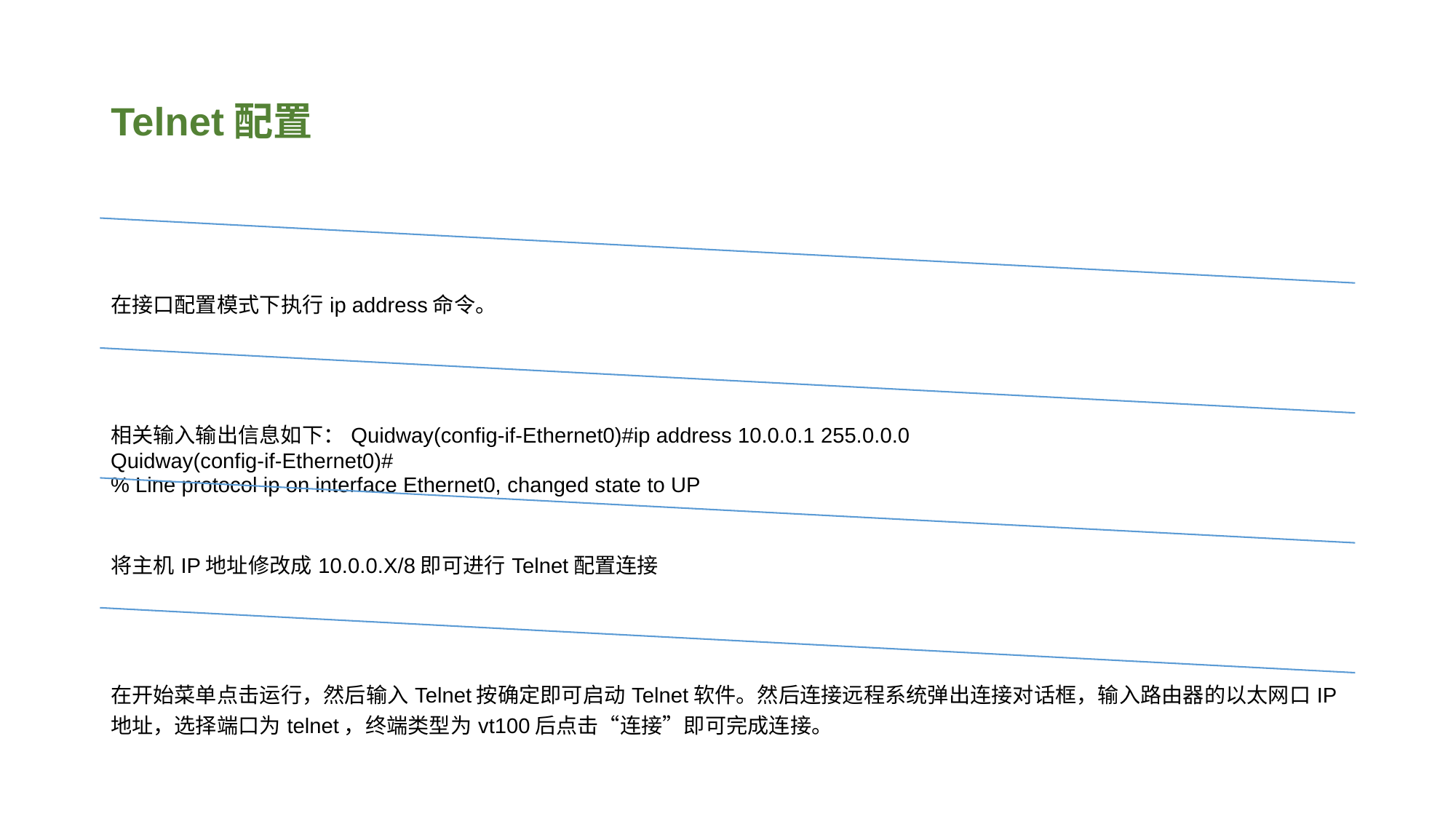

# Telnet配置
在接口配置模式下执行ip address命令。
相关输入输出信息如下：Quidway(config-if-Ethernet0)#ip address 10.0.0.1 255.0.0.0
Quidway(config-if-Ethernet0)#
% Line protocol ip on interface Ethernet0, changed state to UP
将主机IP地址修改成10.0.0.X/8即可进行Telnet配置连接
在开始菜单点击运行，然后输入Telnet按确定即可启动Telnet软件。然后连接远程系统弹出连接对话框，输入路由器的以太网口IP地址，选择端口为telnet，终端类型为vt100后点击“连接”即可完成连接。